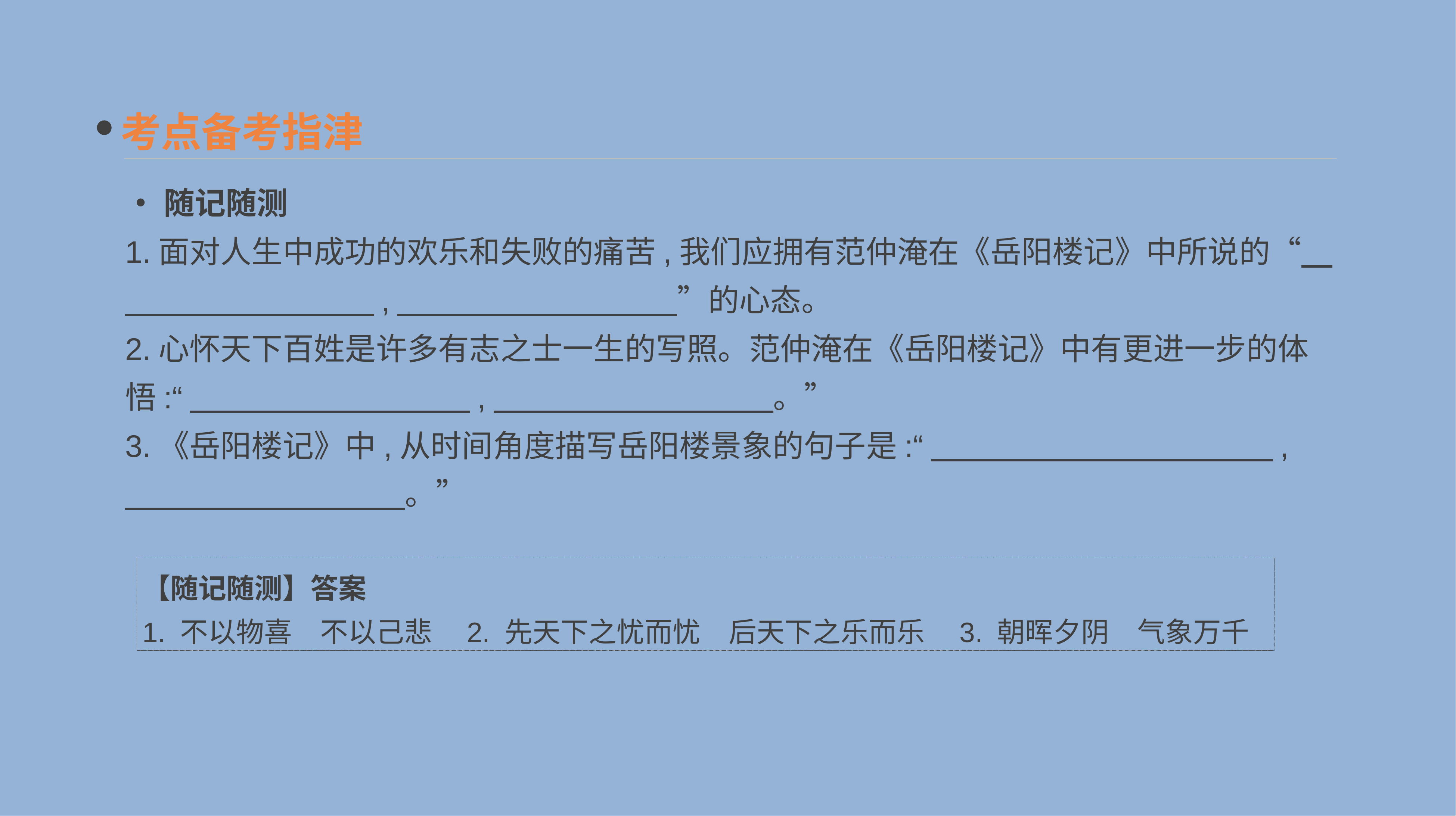

考点备考指津

•随记随测
1.面对人生中成功的欢乐和失败的痛苦,我们应拥有范仲淹在《岳阳楼记》中所说的“　　　　　　　　　,　　　　　　　　　”的心态。
2.心怀天下百姓是许多有志之士一生的写照。范仲淹在《岳阳楼记》中有更进一步的体悟:“　　　　　　　　　,　　　　　　　　　。”
3.《岳阳楼记》中,从时间角度描写岳阳楼景象的句子是:“　　　　　　　　　　　,
　　　　　　　　　。”
【随记随测】答案
1. 不以物喜　不以己悲　2. 先天下之忧而忧　后天下之乐而乐　3. 朝晖夕阴　气象万千